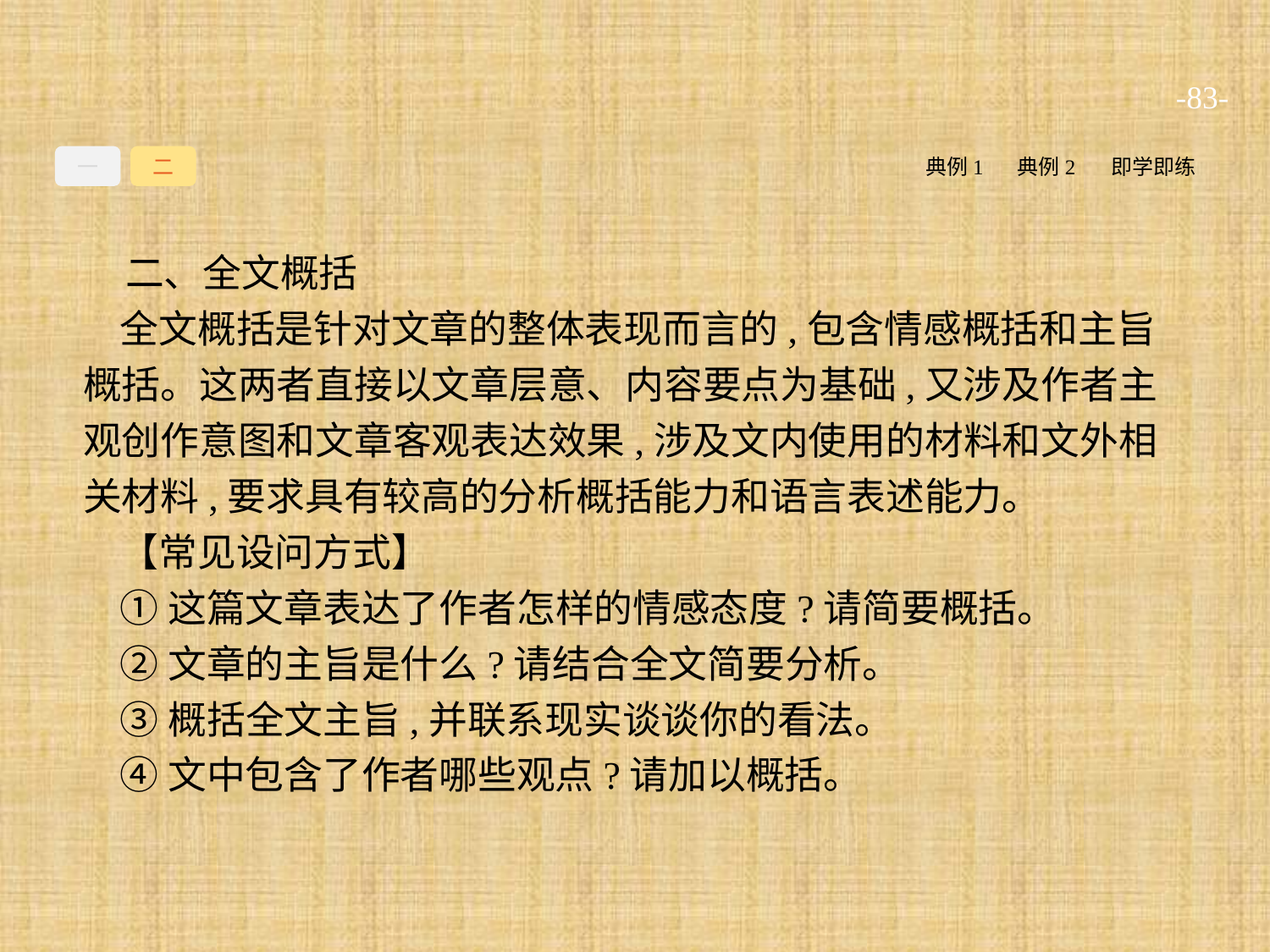

-83-
一
二
典例1
典例2
即学即练
二、全文概括
全文概括是针对文章的整体表现而言的,包含情感概括和主旨概括。这两者直接以文章层意、内容要点为基础,又涉及作者主观创作意图和文章客观表达效果,涉及文内使用的材料和文外相关材料,要求具有较高的分析概括能力和语言表述能力。
【常见设问方式】
①这篇文章表达了作者怎样的情感态度?请简要概括。
②文章的主旨是什么?请结合全文简要分析。
③概括全文主旨,并联系现实谈谈你的看法。
④文中包含了作者哪些观点?请加以概括。